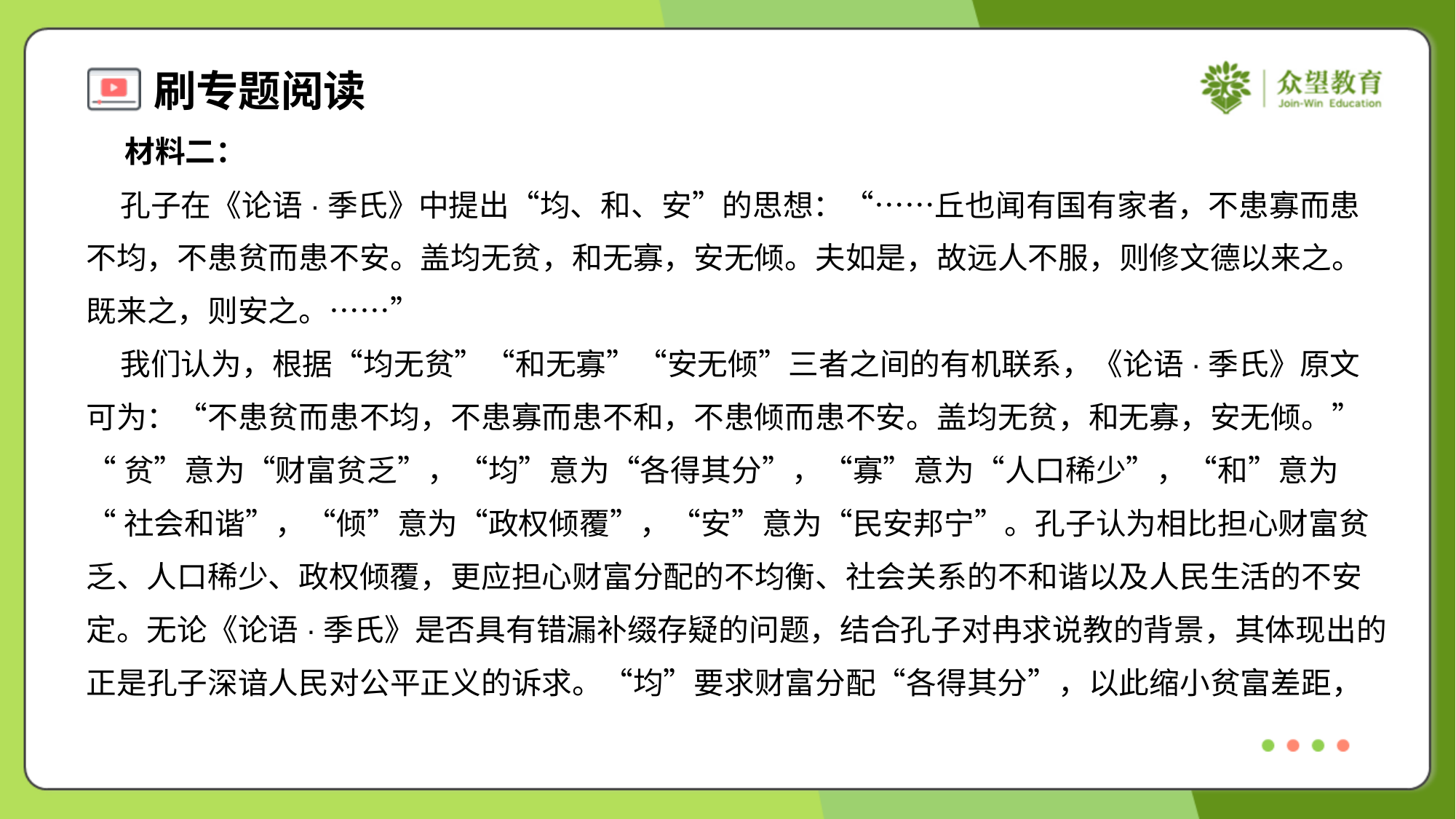

材料二：
    孔子在《论语·季氏》中提出“均、和、安”的思想：“……丘也闻有国有家者，不患寡而患
不均，不患贫而患不安。盖均无贫，和无寡，安无倾。夫如是，故远人不服，则修文德以来之。
既来之，则安之。……”
    我们认为，根据“均无贫”“和无寡”“安无倾”三者之间的有机联系，《论语·季氏》原文
可为：“不患贫而患不均，不患寡而患不和，不患倾而患不安。盖均无贫，和无寡，安无倾。”
“贫”意为“财富贫乏”，“均”意为“各得其分”，“寡”意为“人口稀少”，“和”意为
“社会和谐”，“倾”意为“政权倾覆”，“安”意为“民安邦宁”。孔子认为相比担心财富贫
乏、人口稀少、政权倾覆，更应担心财富分配的不均衡、社会关系的不和谐以及人民生活的不安
定。无论《论语·季氏》是否具有错漏补缀存疑的问题，结合孔子对冉求说教的背景，其体现出的
正是孔子深谙人民对公平正义的诉求。“均”要求财富分配“各得其分”，以此缩小贫富差距，